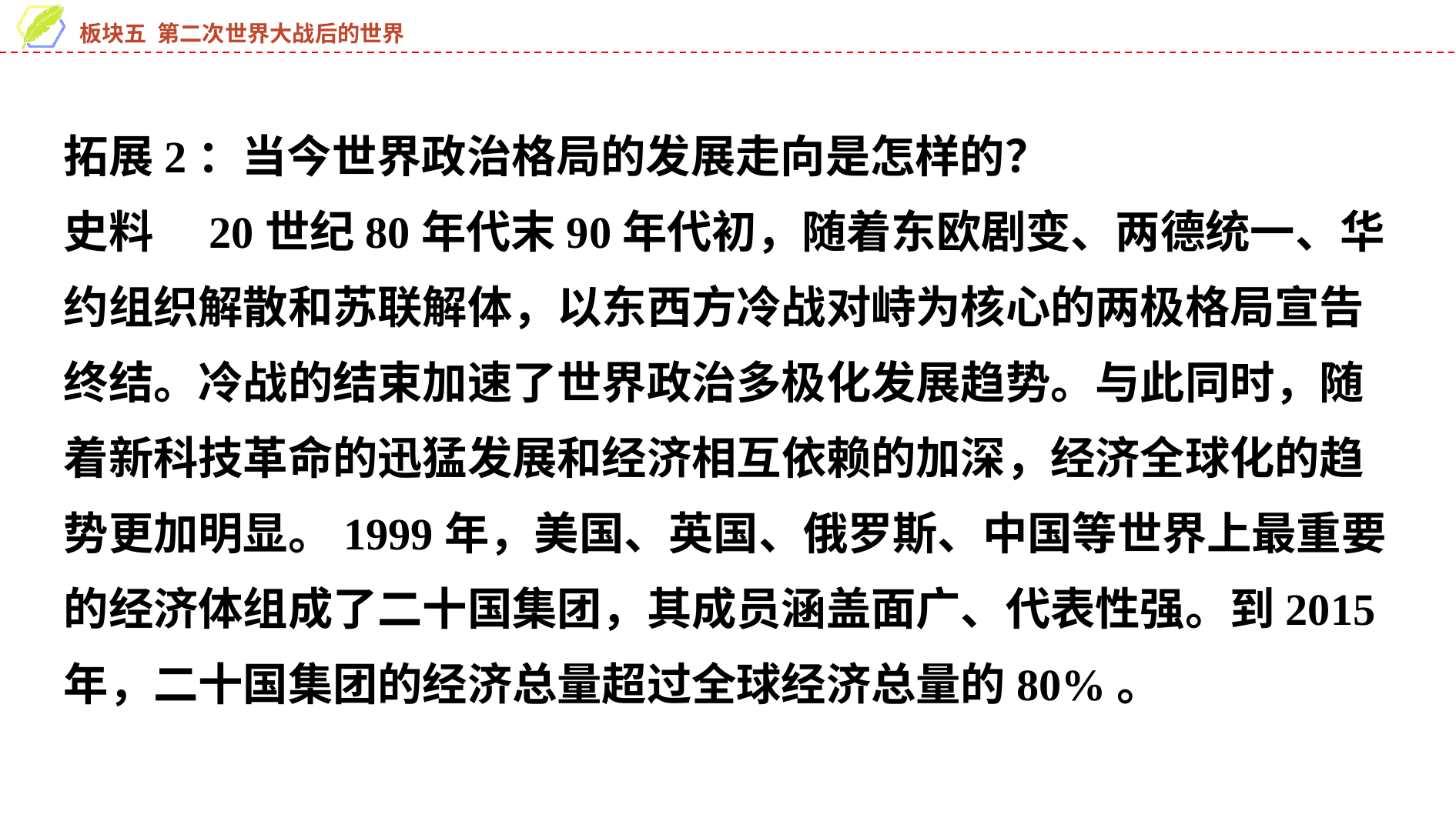

拓展2：当今世界政治格局的发展走向是怎样的？
史料　20世纪80年代末90年代初，随着东欧剧变、两德统一、华约组织解散和苏联解体，以东西方冷战对峙为核心的两极格局宣告终结。冷战的结束加速了世界政治多极化发展趋势。与此同时，随着新科技革命的迅猛发展和经济相互依赖的加深，经济全球化的趋势更加明显。1999年，美国、英国、俄罗斯、中国等世界上最重要的经济体组成了二十国集团，其成员涵盖面广、代表性强。到2015年，二十国集团的经济总量超过全球经济总量的80%。